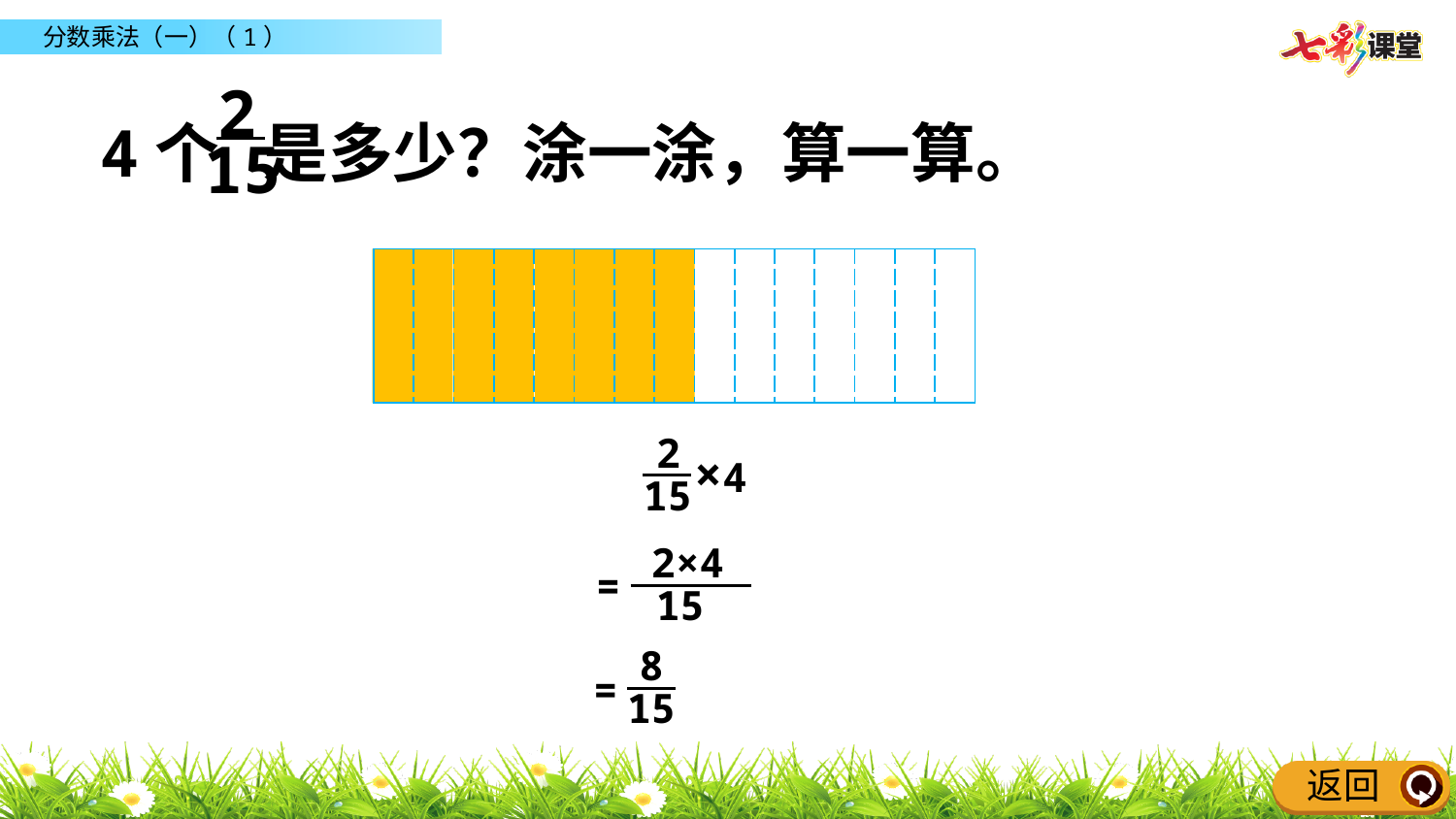

2
15
4个   是多少？涂一涂，算一算。

|  |  |  |  |  |  |  |  |  |  |  |  |  |  |  |
| --- | --- | --- | --- | --- | --- | --- | --- | --- | --- | --- | --- | --- | --- | --- |

2
15
×4
2×4
15
=
8
15
=